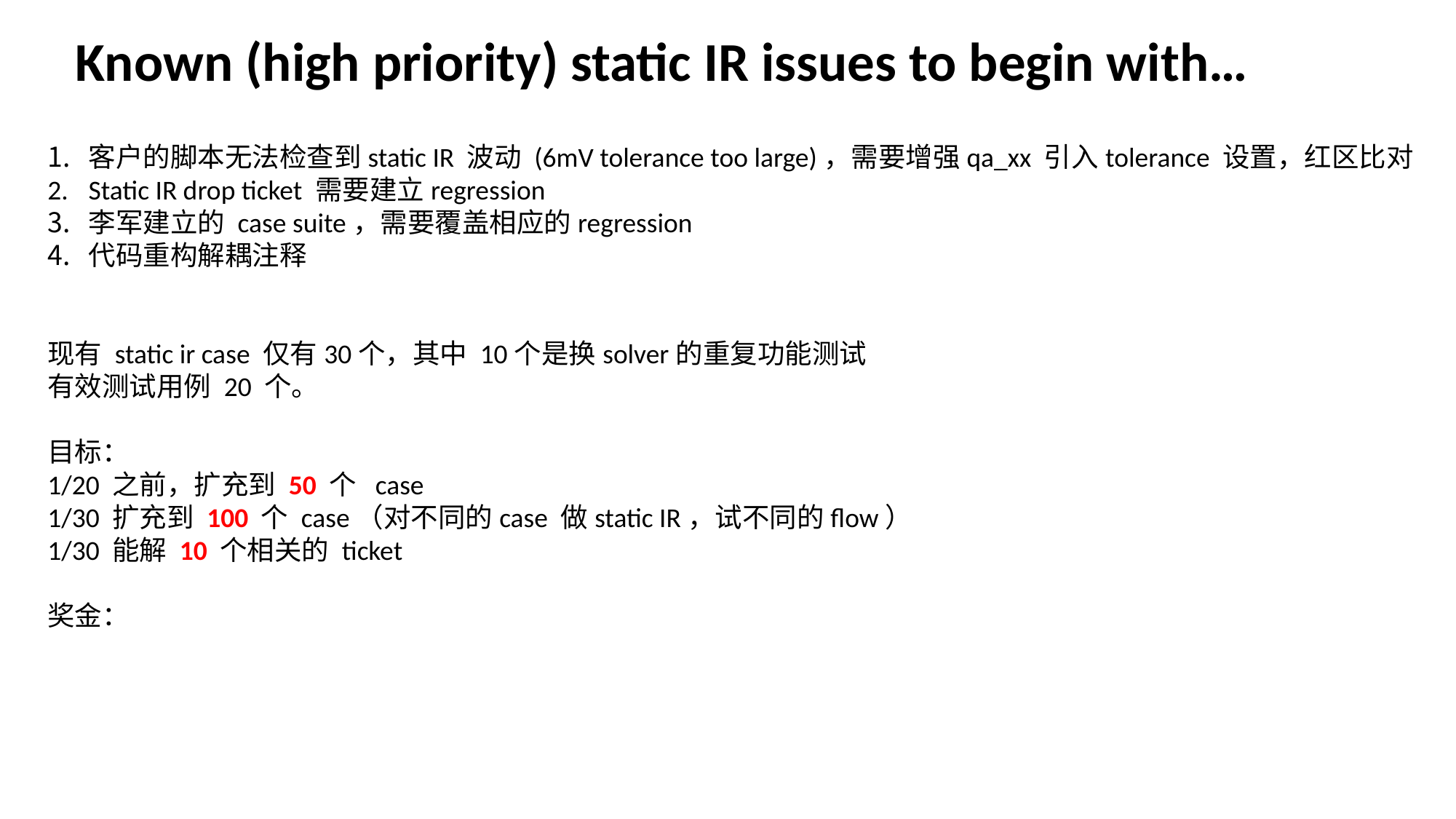

Known (high priority) static IR issues to begin with…
客户的脚本无法检查到static IR 波动 (6mV tolerance too large)，需要增强qa_xx 引入tolerance 设置，红区比对
Static IR drop ticket 需要建立regression
李军建立的 case suite，需要覆盖相应的regression
代码重构解耦注释

现有 static ir case 仅有30个，其中 10个是换solver的重复功能测试
有效测试用例 20 个。

目标：
1/20 之前，扩充到 50 个  case
1/30 扩充到 100 个 case（对不同的case 做static IR，试不同的flow）
1/30 能解 10 个相关的 ticket

奖金：